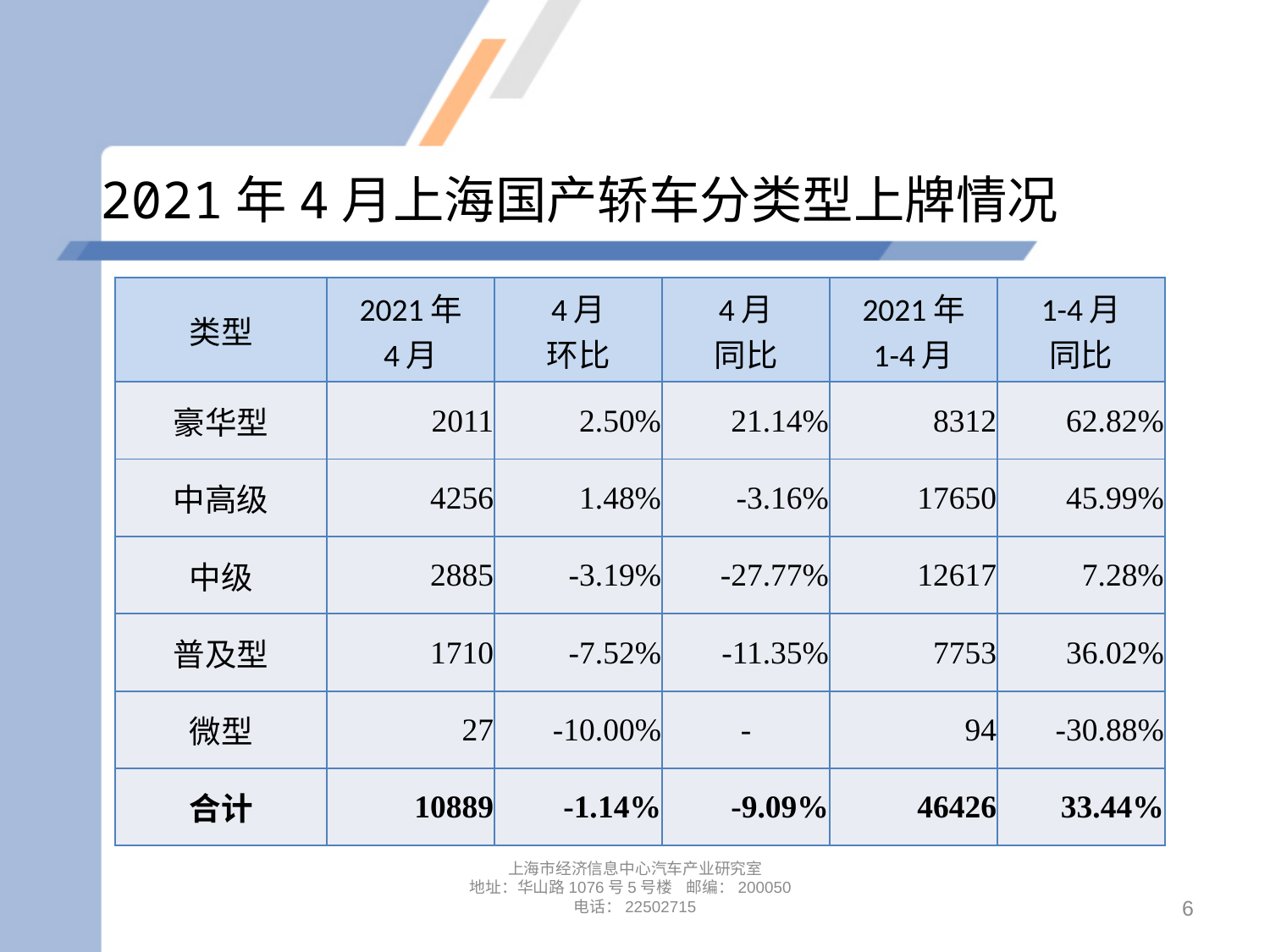

# 2021年4月上海国产轿车分类型上牌情况
| 类型 | 2021年 4月 | 4月 环比 | 4月 同比 | 2021年 1-4月 | 1-4月 同比 |
| --- | --- | --- | --- | --- | --- |
| 豪华型 | 2011 | 2.50% | 21.14% | 8312 | 62.82% |
| 中高级 | 4256 | 1.48% | -3.16% | 17650 | 45.99% |
| 中级 | 2885 | -3.19% | -27.77% | 12617 | 7.28% |
| 普及型 | 1710 | -7.52% | -11.35% | 7753 | 36.02% |
| 微型 | 27 | -10.00% | - | 94 | -30.88% |
| 合计 | 10889 | -1.14% | -9.09% | 46426 | 33.44% |
上海市经济信息中心汽车产业研究室
地址：华山路1076号5号楼    邮编：200050
电话：22502715

6